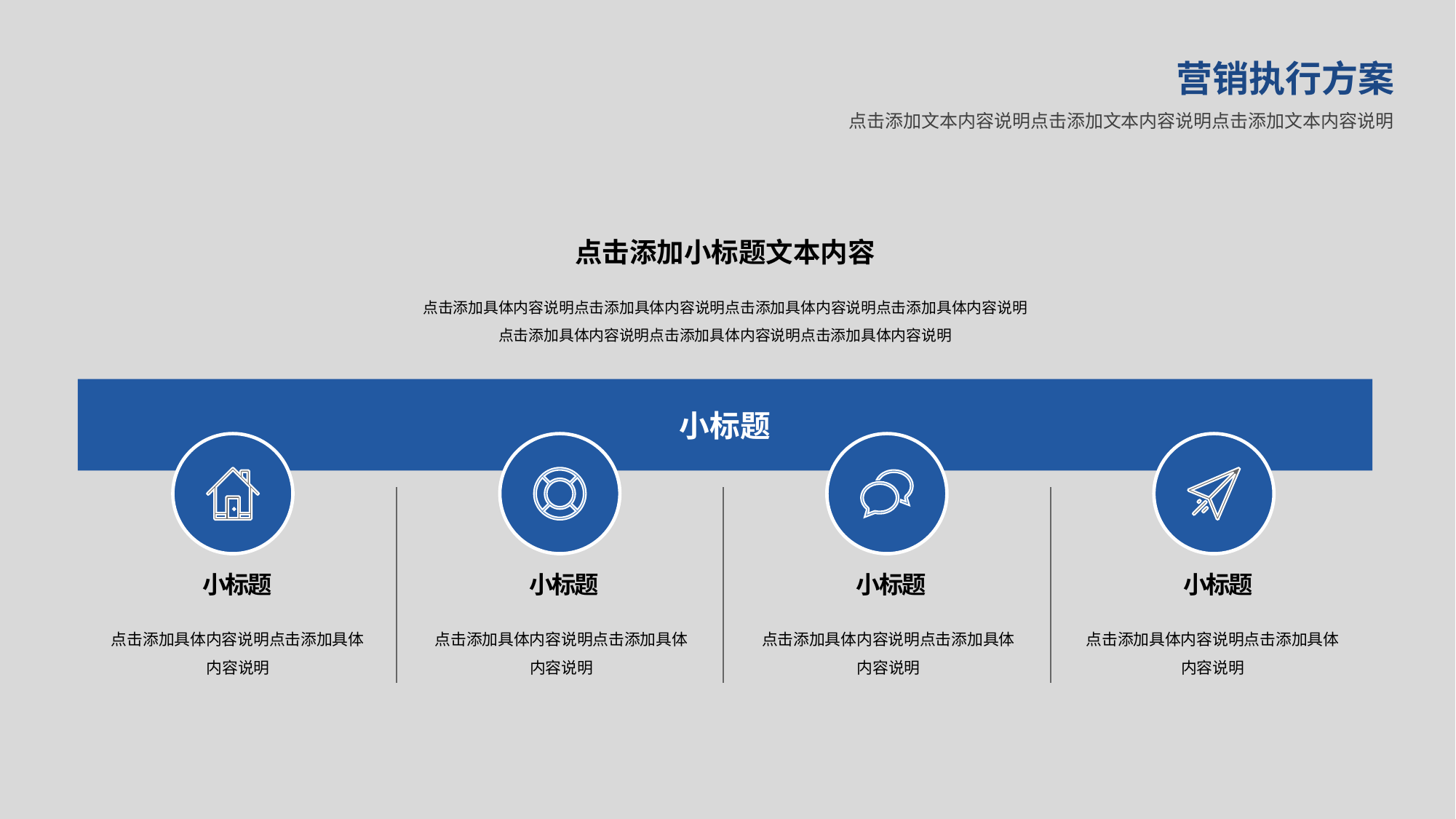

营销执行方案
点击添加文本内容说明点击添加文本内容说明点击添加文本内容说明
点击添加小标题文本内容
点击添加具体内容说明点击添加具体内容说明点击添加具体内容说明点击添加具体内容说明
点击添加具体内容说明点击添加具体内容说明点击添加具体内容说明
小标题

小标题
点击添加具体内容说明点击添加具体内容说明

小标题
点击添加具体内容说明点击添加具体内容说明

小标题
点击添加具体内容说明点击添加具体内容说明

小标题
点击添加具体内容说明点击添加具体内容说明